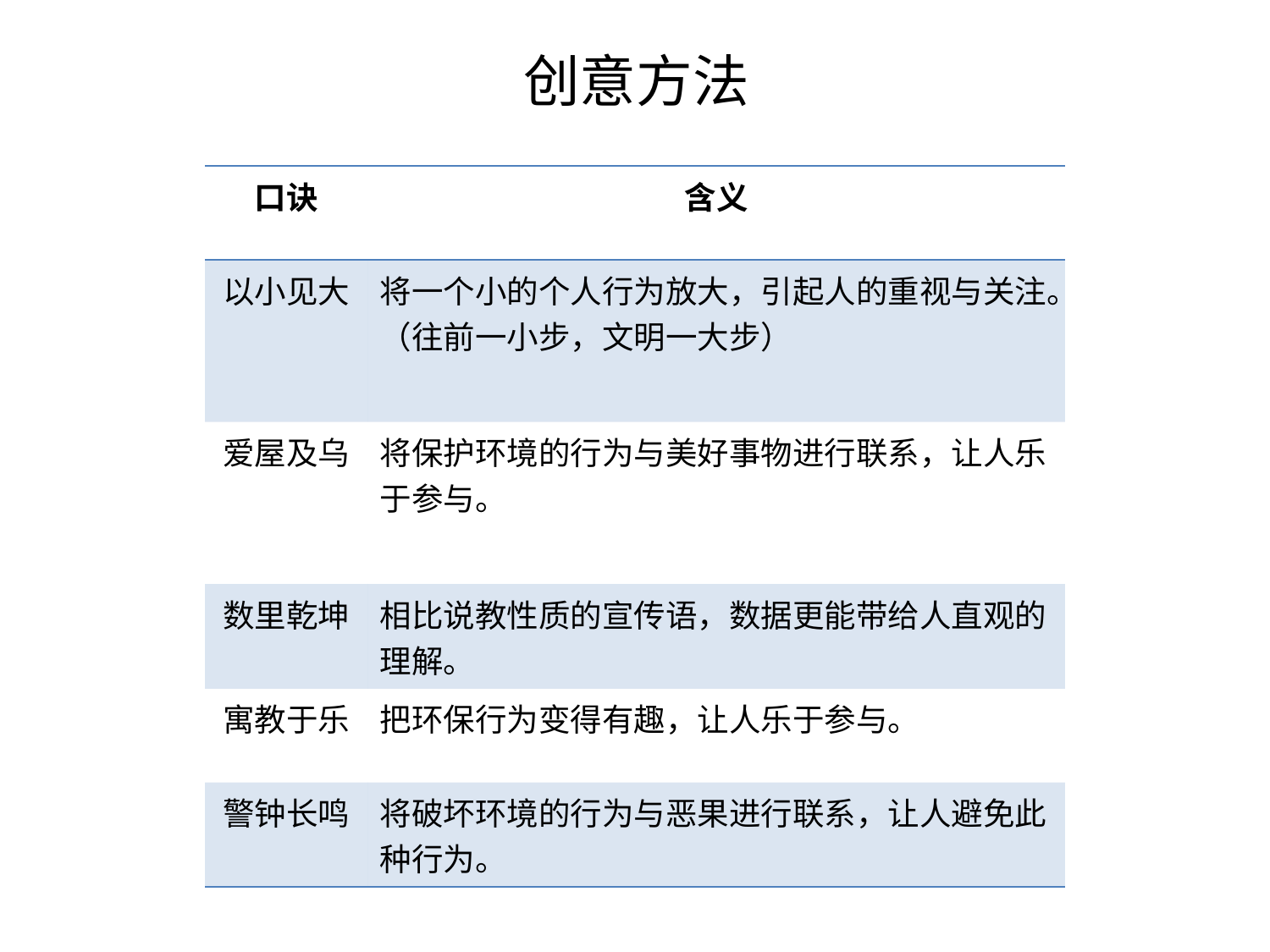

# 创意方法
| 口诀 | 含义 |
| --- | --- |
| 以小见大 | 将一个小的个人行为放大，引起人的重视与关注。 （往前一小步，文明一大步） |
| 爱屋及乌 | 将保护环境的行为与美好事物进行联系，让人乐于参与。 |
| 数里乾坤 | 相比说教性质的宣传语，数据更能带给人直观的理解。 |
| 寓教于乐 | 把环保行为变得有趣，让人乐于参与。 |
| 警钟长鸣 | 将破坏环境的行为与恶果进行联系，让人避免此种行为。 |